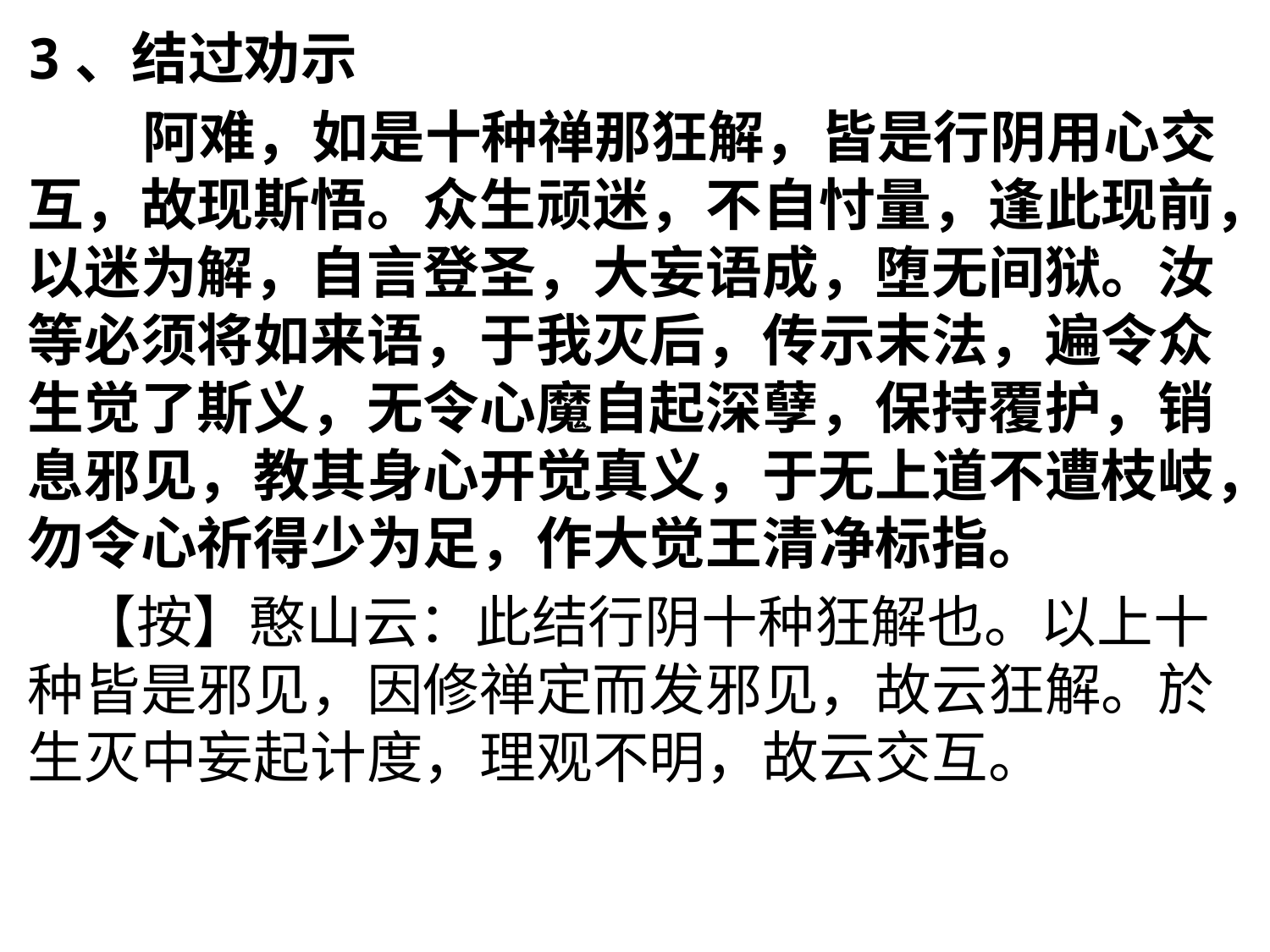

3、结过劝示
        阿难，如是十种禅那狂解，皆是行阴用心交互，故现斯悟。众生顽迷，不自忖量，逢此现前，以迷为解，自言登圣，大妄语成，堕无间狱。汝等必须将如来语，于我灭后，传示末法，遍令众生觉了斯义，无令心魔自起深孽，保持覆护，销息邪见，教其身心开觉真义，于无上道不遭枝岐，勿令心祈得少为足，作大觉王清净标指。
   【按】憨山云：此结行阴十种狂解也。以上十种皆是邪见，因修禅定而发邪见，故云狂解。於生灭中妄起计度，理观不明，故云交互。